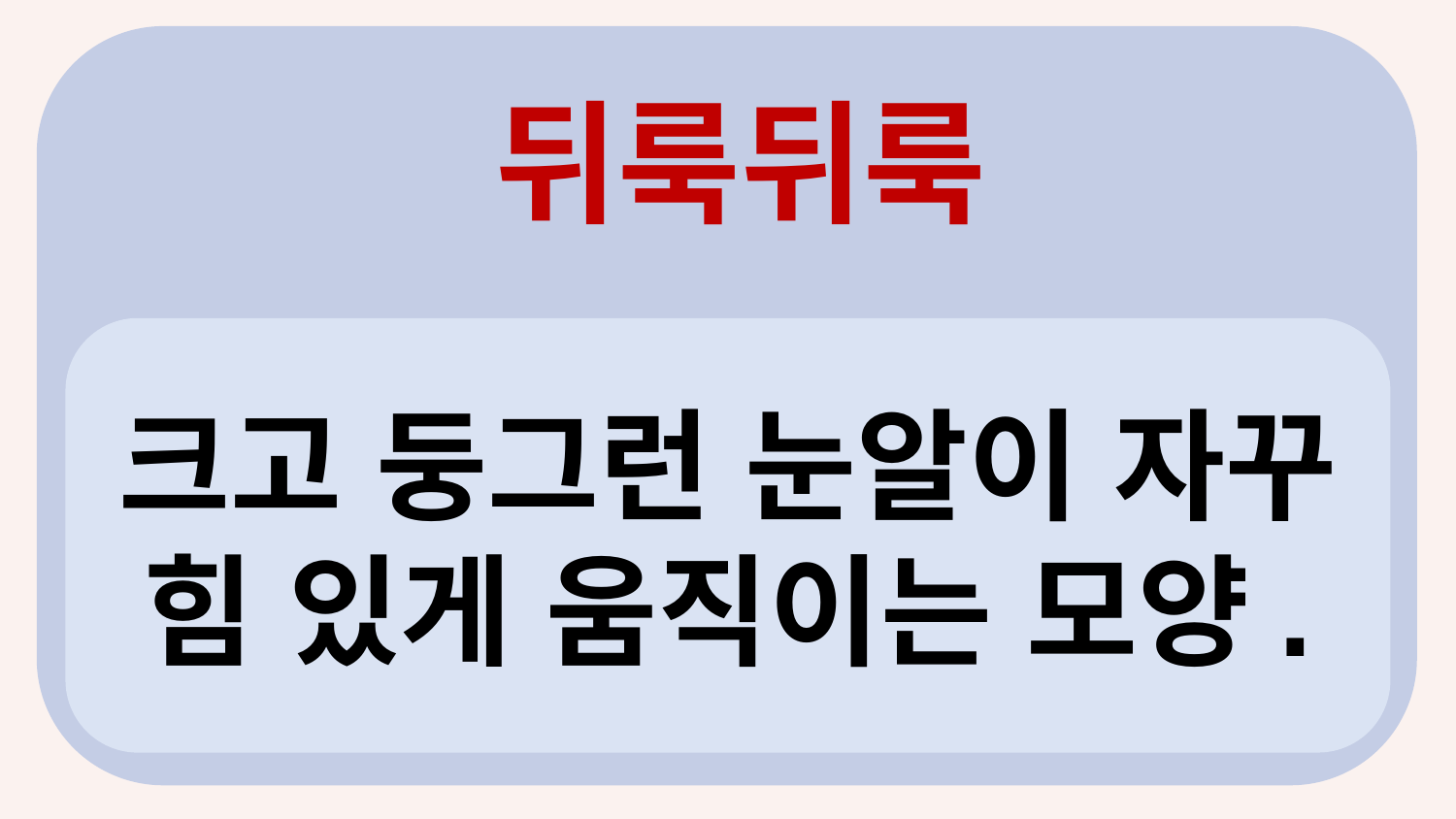

뒤룩뒤룩

?

크고 둥그런 눈알이 자꾸 힘 있게 움직이는 모양.